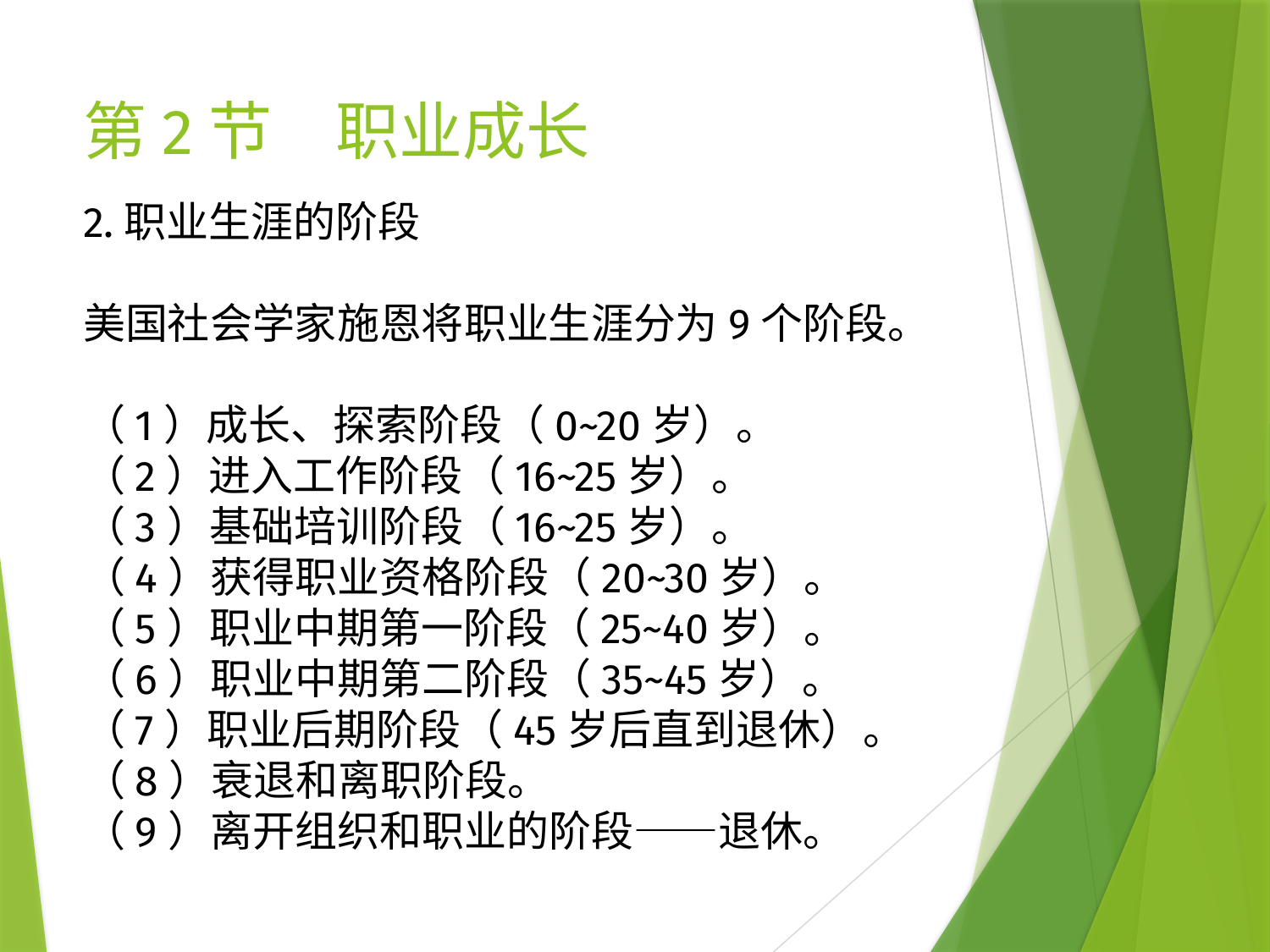

# 第2节　职业成长
2.职业生涯的阶段

美国社会学家施恩将职业生涯分为9个阶段。

（1）成长、探索阶段（0~20岁）。
（2）进入工作阶段（16~25岁）。
（3）基础培训阶段（16~25岁）。
（4）获得职业资格阶段（20~30岁）。
（5）职业中期第一阶段（25~40岁）。
（6）职业中期第二阶段（35~45岁）。
（7）职业后期阶段（45岁后直到退休）。
（8）衰退和离职阶段。
（9）离开组织和职业的阶段——退休。